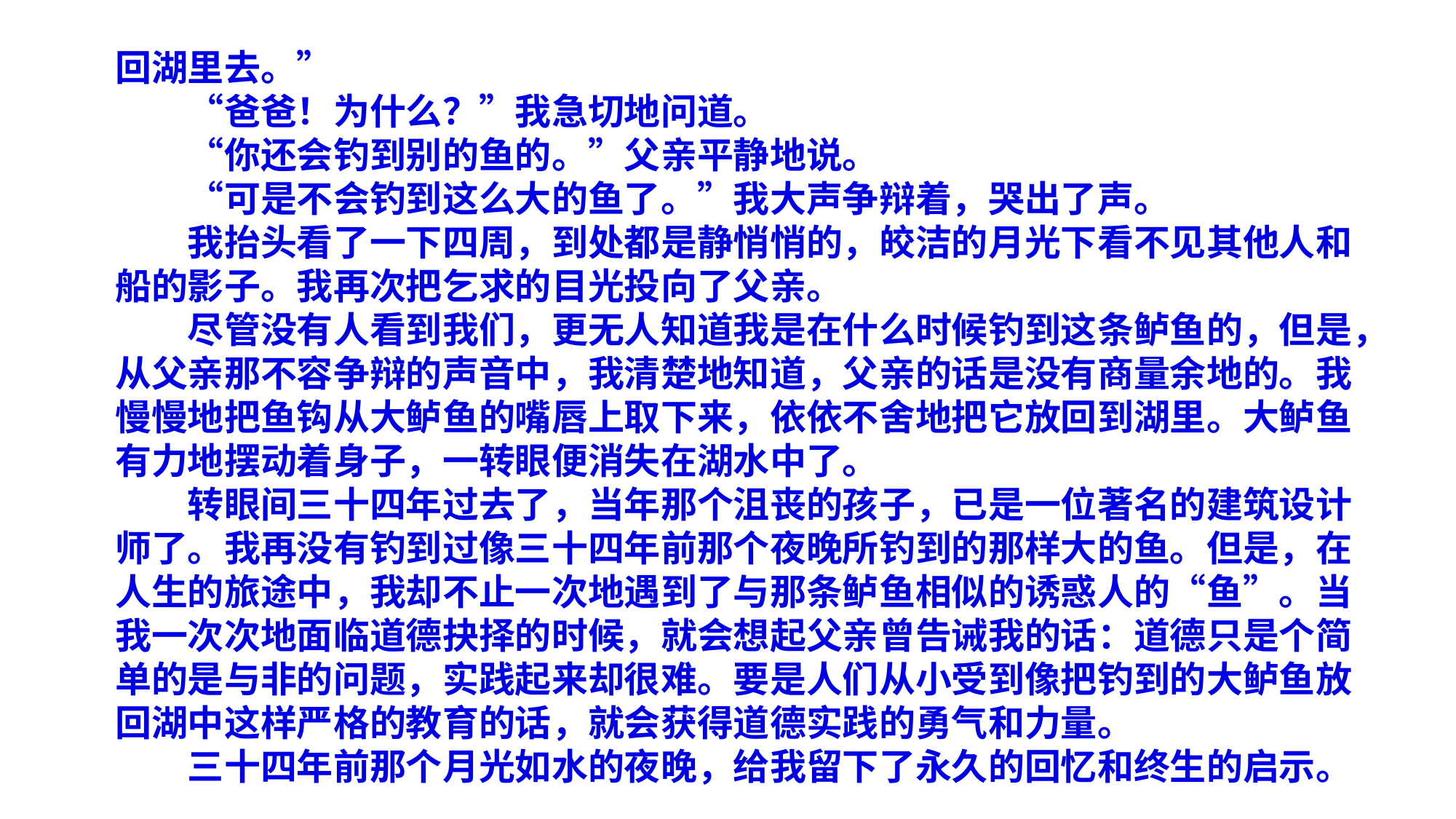

回湖里去。”
　　“爸爸！为什么？”我急切地问道。
　　“你还会钓到别的鱼的。”父亲平静地说。
　　“可是不会钓到这么大的鱼了。”我大声争辩着，哭出了声。
　　我抬头看了一下四周，到处都是静悄悄的，皎洁的月光下看不见其他人和船的影子。我再次把乞求的目光投向了父亲。
　　尽管没有人看到我们，更无人知道我是在什么时候钓到这条鲈鱼的，但是，从父亲那不容争辩的声音中，我清楚地知道，父亲的话是没有商量余地的。我慢慢地把鱼钩从大鲈鱼的嘴唇上取下来，依依不舍地把它放回到湖里。大鲈鱼有力地摆动着身子，一转眼便消失在湖水中了。
　　转眼间三十四年过去了，当年那个沮丧的孩子，已是一位著名的建筑设计师了。我再没有钓到过像三十四年前那个夜晚所钓到的那样大的鱼。但是，在人生的旅途中，我却不止一次地遇到了与那条鲈鱼相似的诱惑人的“鱼”。当我一次次地面临道德抉择的时候，就会想起父亲曾告诫我的话：道德只是个简单的是与非的问题，实践起来却很难。要是人们从小受到像把钓到的大鲈鱼放回湖中这样严格的教育的话，就会获得道德实践的勇气和力量。
　　三十四年前那个月光如水的夜晚，给我留下了永久的回忆和终生的启示。

以小见大，其主旨是想告诉人们面对生活中的诱惑，要依道德的标准进行抉择。